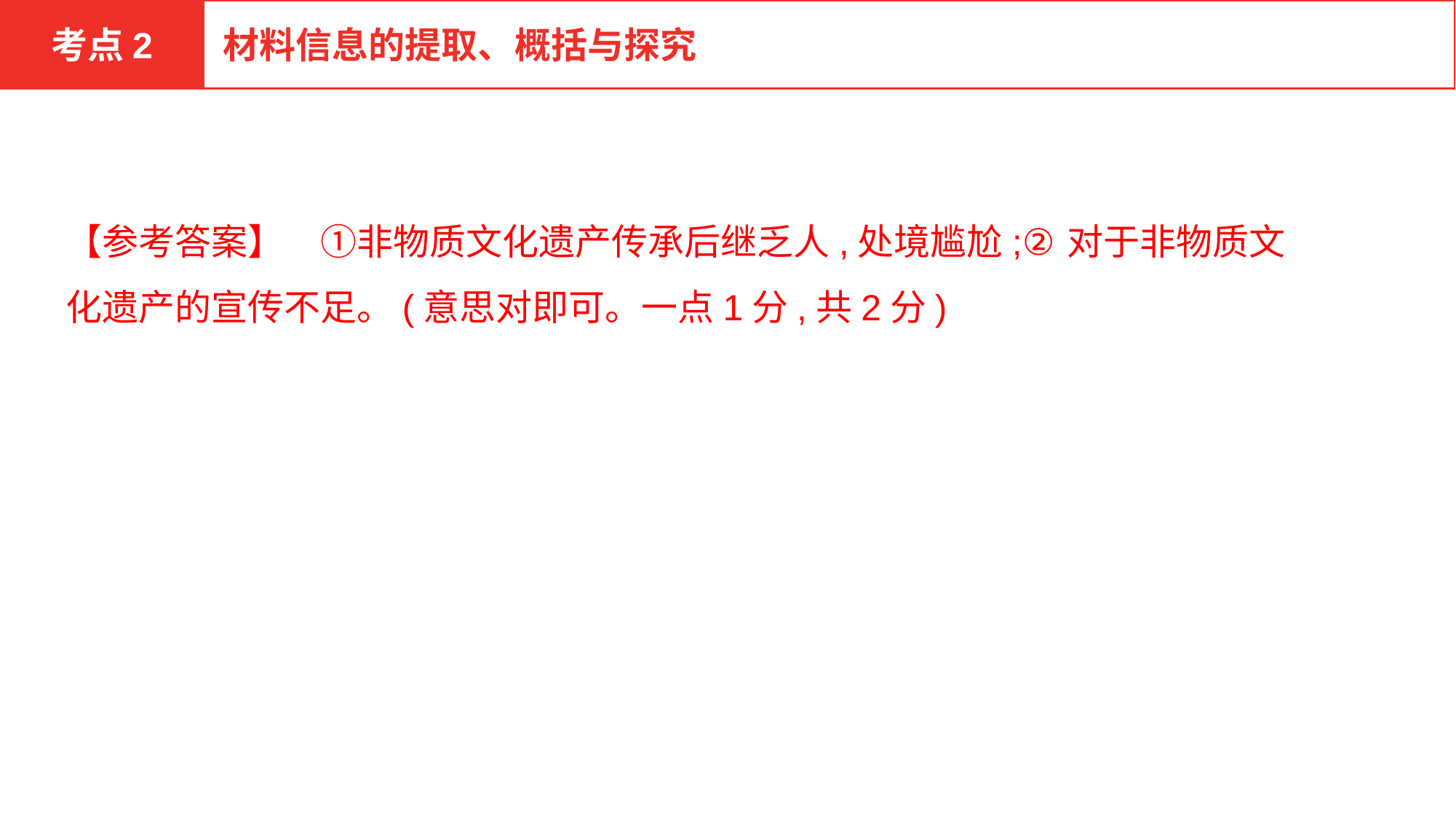

考点2
材料信息的提取、概括与探究

【参考答案】　①非物质文化遗产传承后继乏人,处境尴尬;②对于非物质文化遗产的宣传不足。(意思对即可。一点1分,共2分)